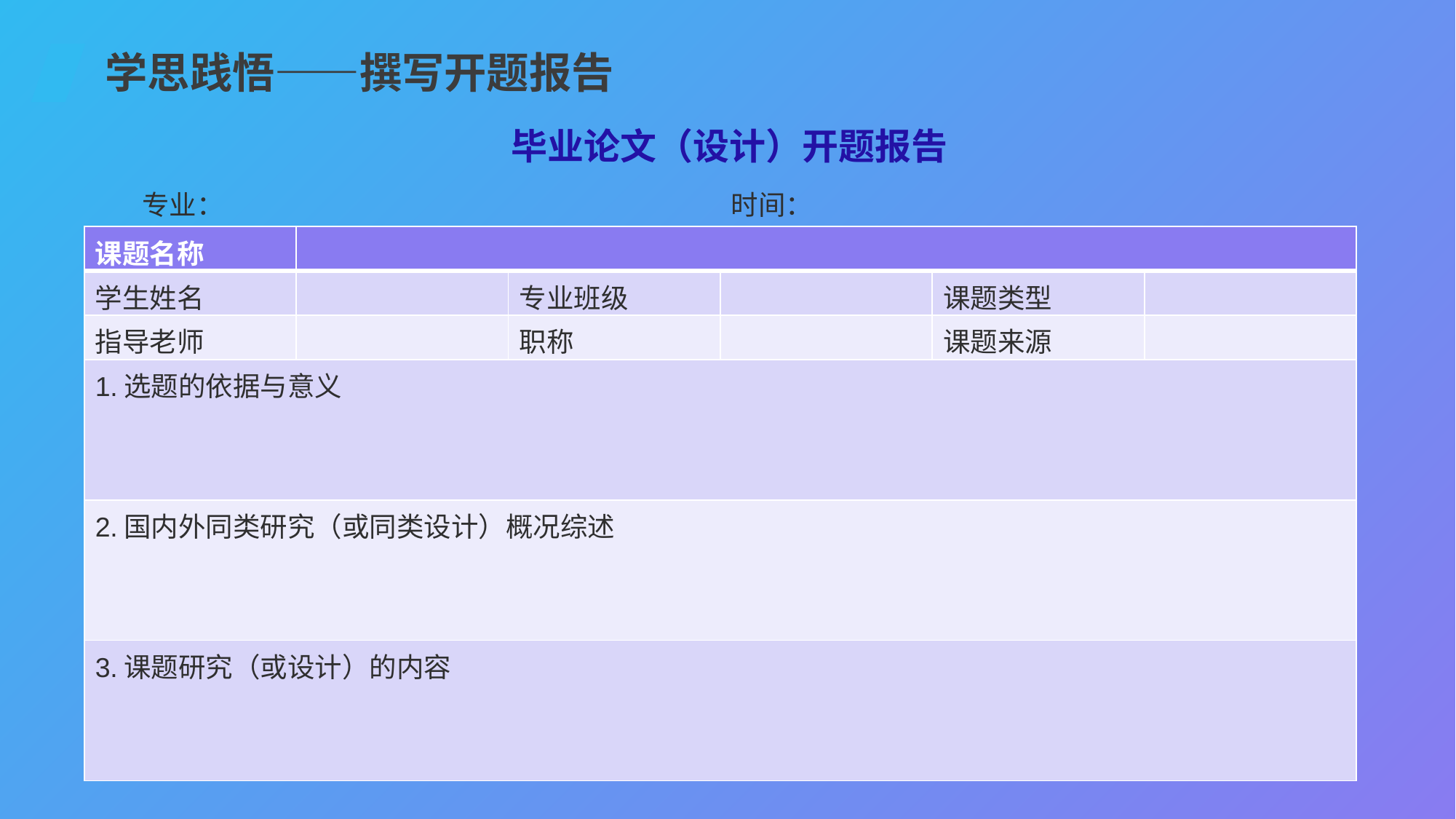

学思践悟——撰写开题报告
毕业论文（设计）开题报告
时间：
专业：
| 课题名称 |  |  |  |  |  |
| --- | --- | --- | --- | --- | --- |
| 学生姓名 |  | 专业班级 |  | 课题类型 |  |
| 指导老师 |  | 职称 |  | 课题来源 |  |
| 1.选题的依据与意义 |  |  |  |  |  |
| 2.国内外同类研究（或同类设计）概况综述 |  |  |  |  |  |
| 3.课题研究（或设计）的内容 |  |  |  |  |  |